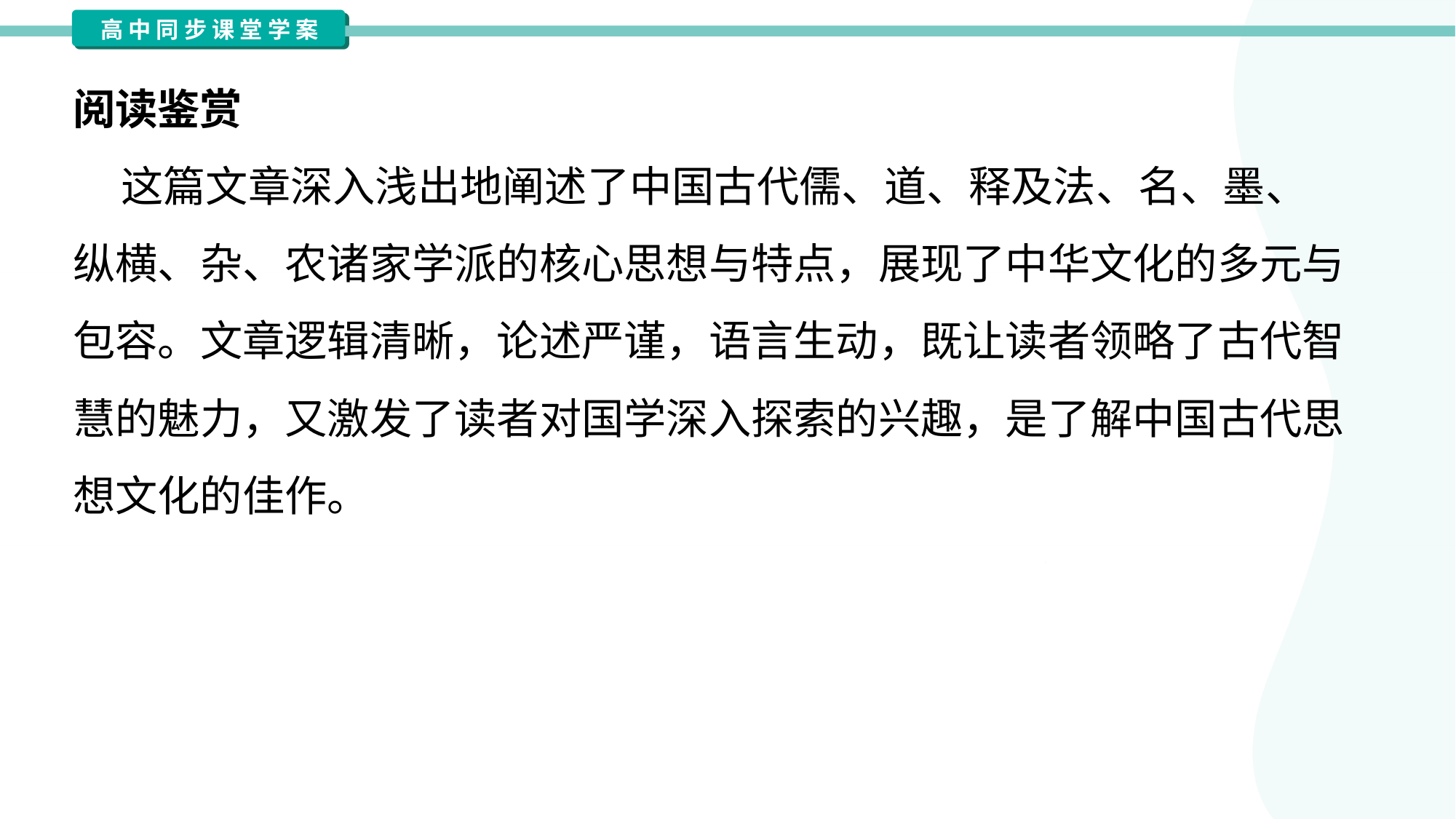

阅读鉴赏
    这篇文章深入浅出地阐述了中国古代儒、道、释及法、名、墨、
纵横、杂、农诸家学派的核心思想与特点，展现了中华文化的多元与
包容。文章逻辑清晰，论述严谨，语言生动，既让读者领略了古代智
慧的魅力，又激发了读者对国学深入探索的兴趣，是了解中国古代思
想文化的佳作。